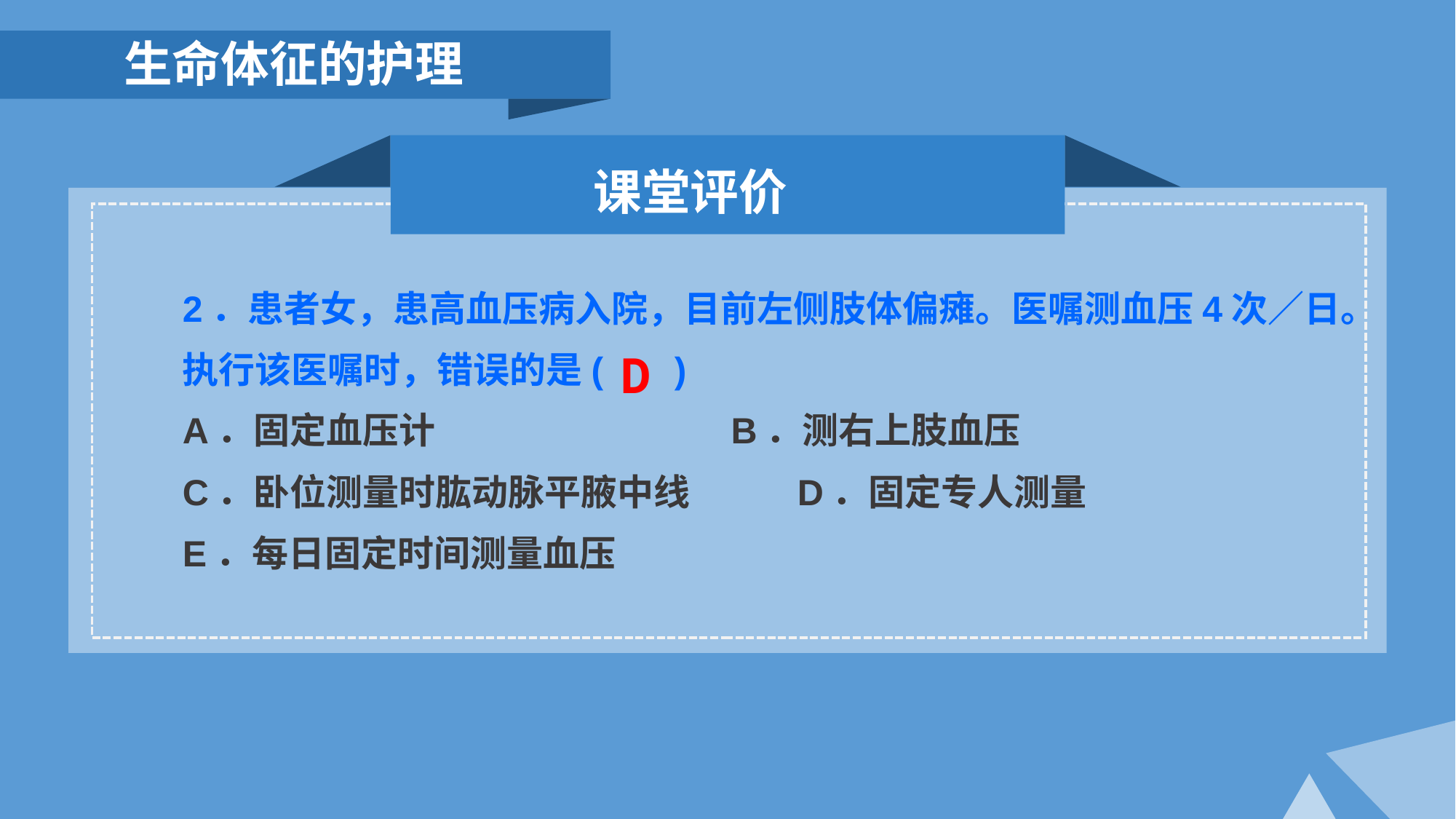

生命体征的护理

课堂评价

2．患者女，患高血压病入院，目前左侧肢体偏瘫。医嘱测血压4次／日。执行该医嘱时，错误的是(       )
A．固定血压计                                   B．测右上肢血压
C．卧位测量时肱动脉平腋中线            D．固定专人测量
E．每日固定时间测量血压
D